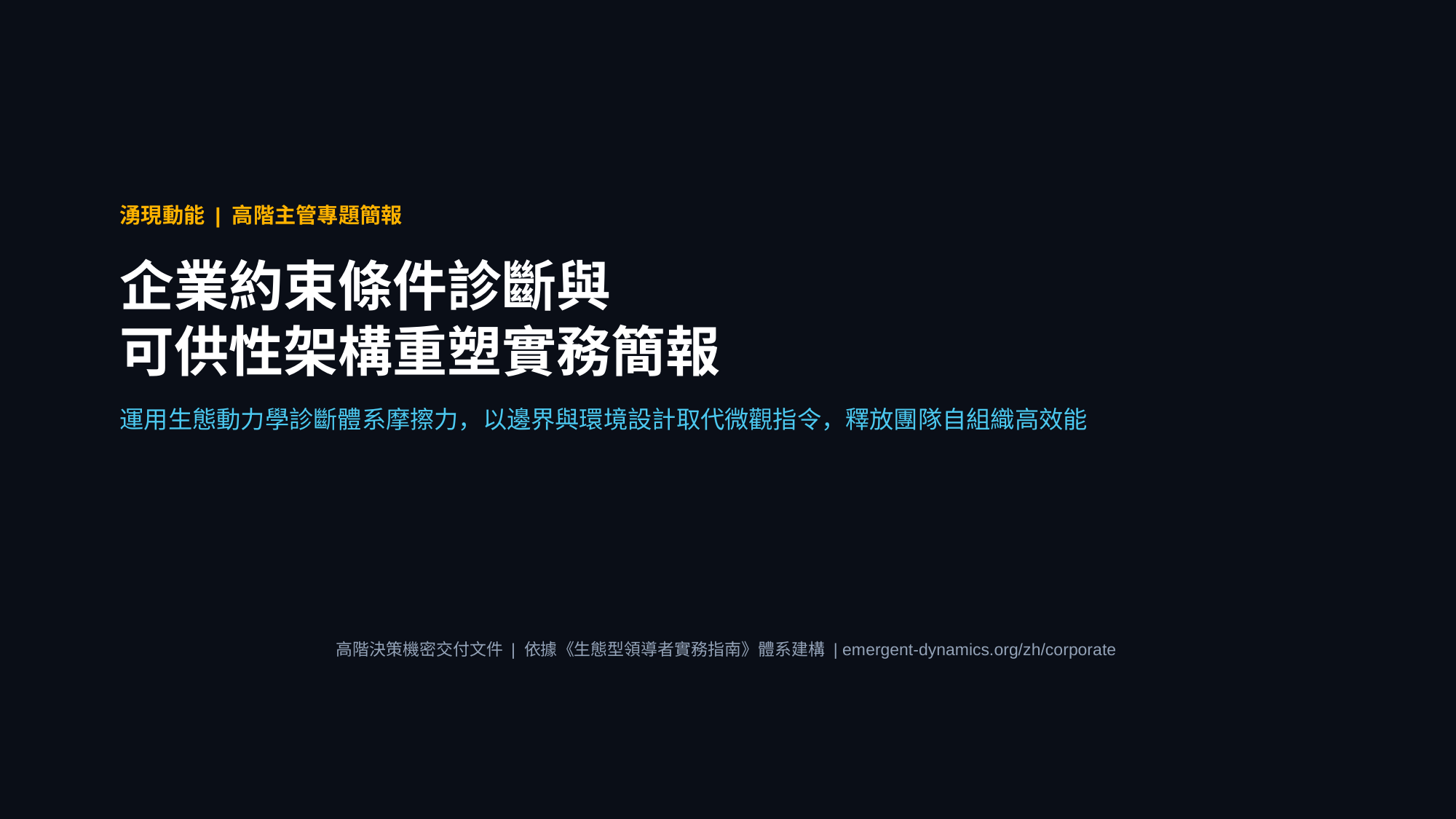

湧現動能 | 高階主管專題簡報
企業約束條件診斷與
可供性架構重塑實務簡報
運用生態動力學診斷體系摩擦力，以邊界與環境設計取代微觀指令，釋放團隊自組織高效能
高階決策機密交付文件 | 依據《生態型領導者實務指南》體系建構 | emergent-dynamics.org/zh/corporate